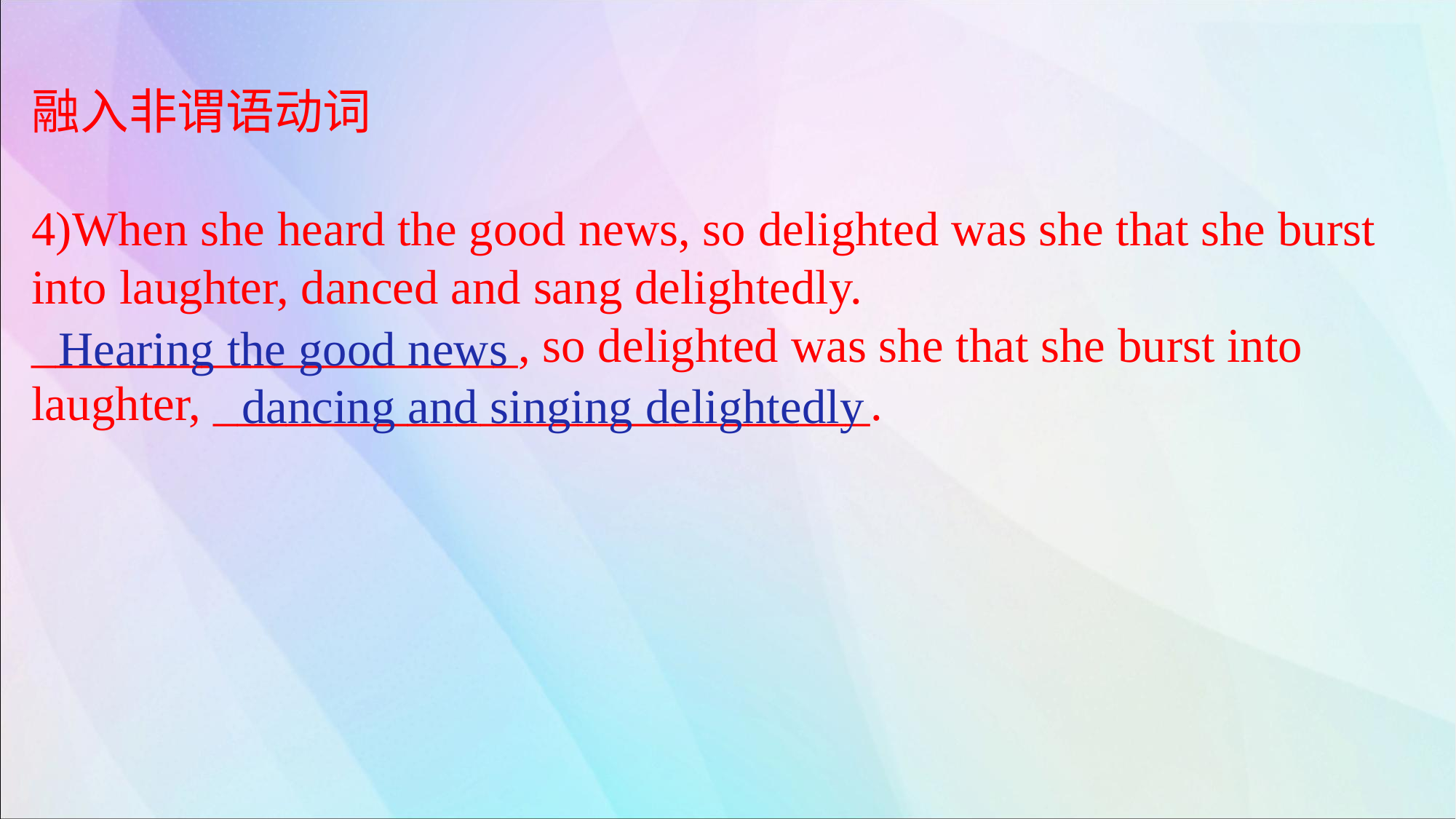

融入非谓语动词

4)When she heard the good news, so delighted was she that she burst into laughter, danced and sang delightedly.
____________________, so delighted was she that she burst into laughter, ___________________________.
Hearing the good news
dancing and singing delightedly